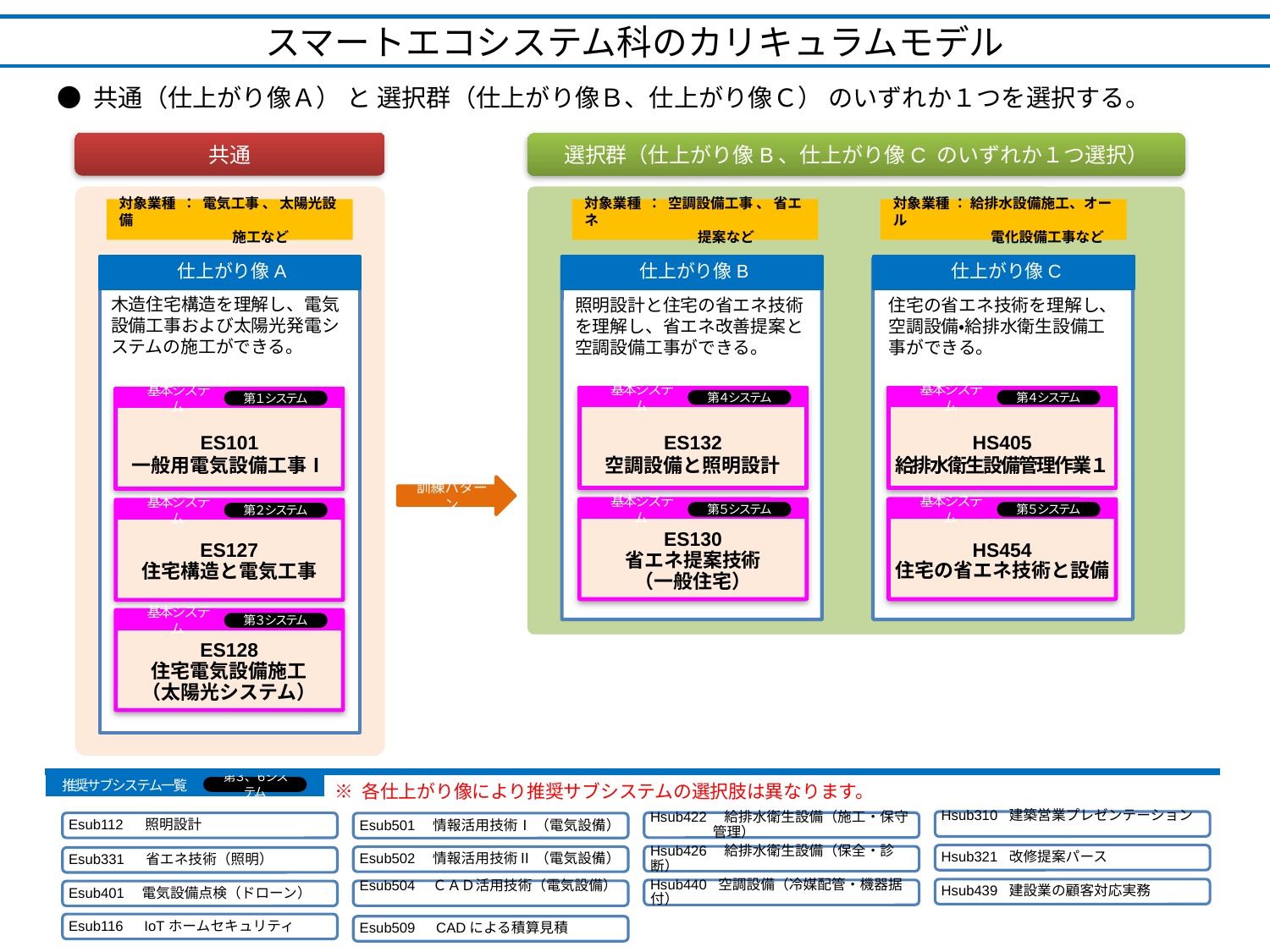

スマートエコシステム科のカリキュラムモデル
● 共通（仕上がり像Ａ） と 選択群（仕上がり像Ｂ、仕上がり像Ｃ） のいずれか１つを選択する。
共通
選択群（仕上がり像B、仕上がり像C のいずれか１つ選択）

対象業種  ：  電気工事 、 太陽光設備
　　　　　　　　施工など
対象業種  ：  空調設備工事 、 省エネ
　　　　　　　　提案など
対象業種 ： 給排水設備施工、オール
　　　　　　    電化設備工事など
仕上がり像A
仕上がり像B
仕上がり像C

木造住宅構造を理解し、電気設備工事および太陽光発電システムの施工ができる。
照明設計と住宅の省エネ技術を理解し、省エネ改善提案と空調設備工事ができる。
住宅の省エネ技術を理解し、空調設備・給排水衛生設備工事ができる。
鉄鋼材の加工及び構造物運搬作業ができる。

MS228
構造物鉄工基本
第１、４ システム

基本システム

ES132
空調設備と照明設計

ES130
省エネ提案技術
（一般住宅）
第４システム

基本システム
第５システム

基本システム

HS405
給排水衛生設備管理作業１

HS454
住宅の省エネ技術と設備
第４システム

基本システム
第５システム

基本システム

ES101
一般用電気設備工事Ⅰ

ES127
住宅構造と電気工事

ES128
住宅電気設備施工
（太陽光システム）
第１システム

基本システム
第２システム

基本システム
第３システム
訓練パターン

推奨サブシステム一覧
第３、６システム
※ 各仕上がり像により推奨サブシステムの選択肢は異なります。
Hsub310  建築営業プレゼンテーション
Hsub422　給排水衛生設備（施工・保守管理）
Esub112 　照明設計
Esub501　情報活用技術Ⅰ （電気設備）
Hsub321  改修提案パース
Hsub426　給排水衛生設備（保全・診断）
Esub502　情報活用技術Ⅱ （電気設備）
Esub331 　省エネ技術（照明）
Hsub439  建設業の顧客対応実務
Hsub440  空調設備（冷媒配管・機器据付）
Esub504　ＣＡＤ活用技術（電気設備）
Esub401　電気設備点検（ドローン）
Esub116　IoTホームセキュリティ
Esub509　CADによる積算見積